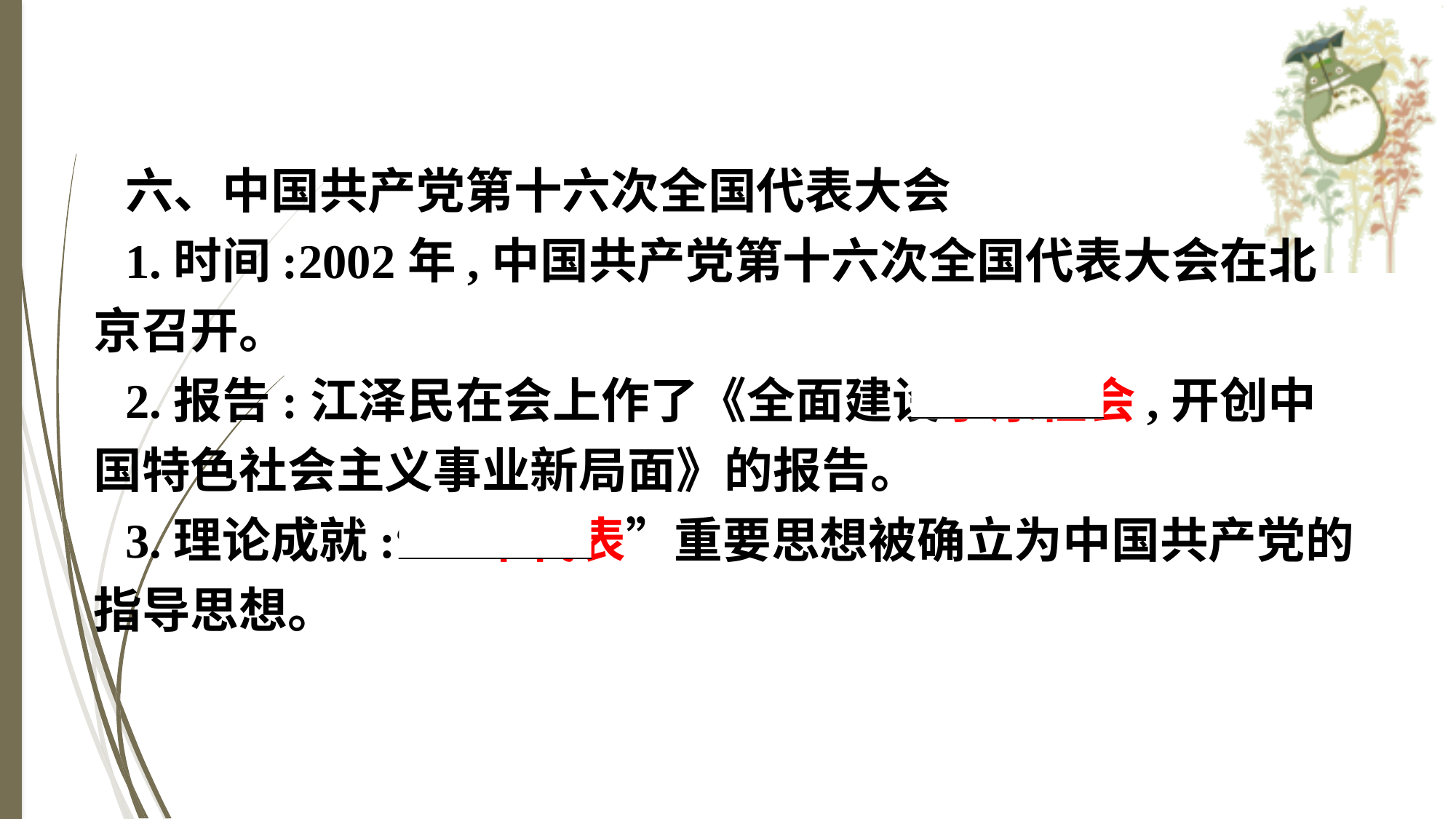

六、中国共产党第十六次全国代表大会
1.时间:2002年,中国共产党第十六次全国代表大会在北京召开。
2.报告:江泽民在会上作了《全面建设小康社会,开创中国特色社会主义事业新局面》的报告。
3.理论成就:“三个代表”重要思想被确立为中国共产党的指导思想。